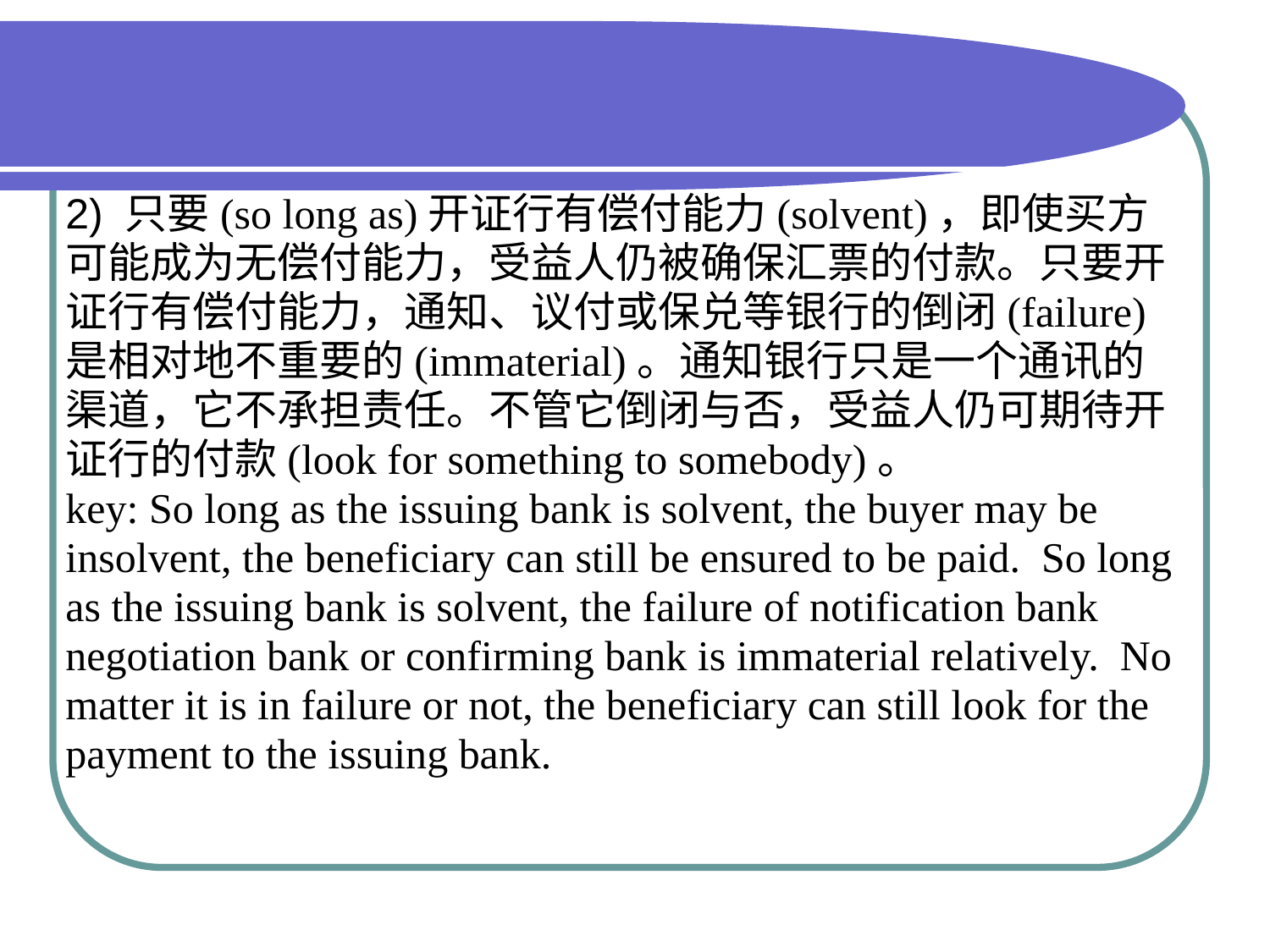

#
2) 只要(so long as)开证行有偿付能力(solvent)，即使买方
可能成为无偿付能力，受益人仍被确保汇票的付款。只要开
证行有偿付能力，通知、议付或保兑等银行的倒闭(failure)
是相对地不重要的(immaterial)。通知银行只是一个通讯的
渠道，它不承担责任。不管它倒闭与否，受益人仍可期待开
证行的付款(look for something to somebody)。
key: So long as the issuing bank is solvent, the buyer may be
insolvent, the beneficiary can still be ensured to be paid.  So long
as the issuing bank is solvent, the failure of notification bank
negotiation bank or confirming bank is immaterial relatively.  No
matter it is in failure or not, the beneficiary can still look for the
payment to the issuing bank.